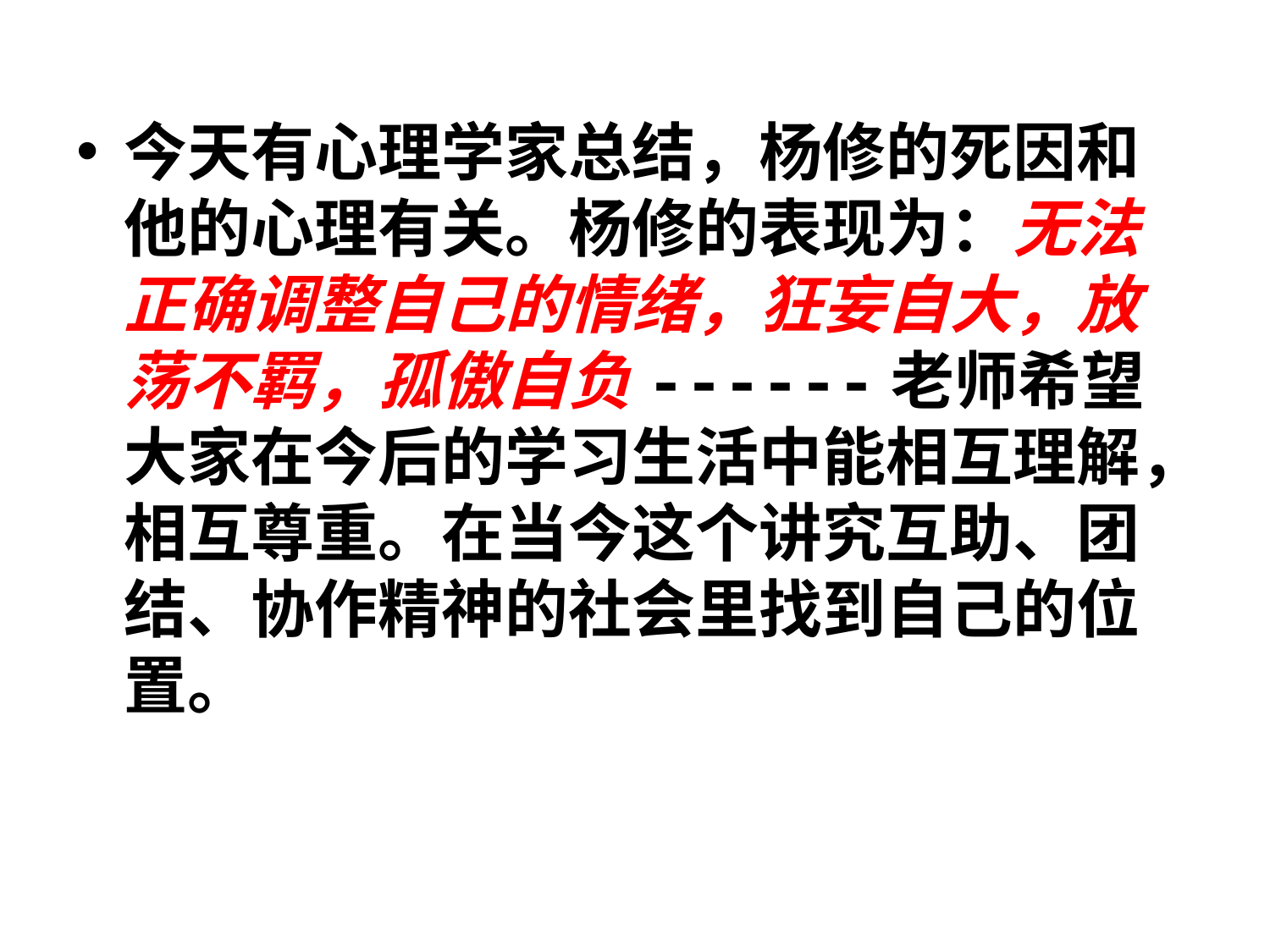

今天有心理学家总结，杨修的死因和他的心理有关。杨修的表现为：无法正确调整自己的情绪，狂妄自大，放荡不羁，孤傲自负------老师希望大家在今后的学习生活中能相互理解，相互尊重。在当今这个讲究互助、团结、协作精神的社会里找到自己的位置。